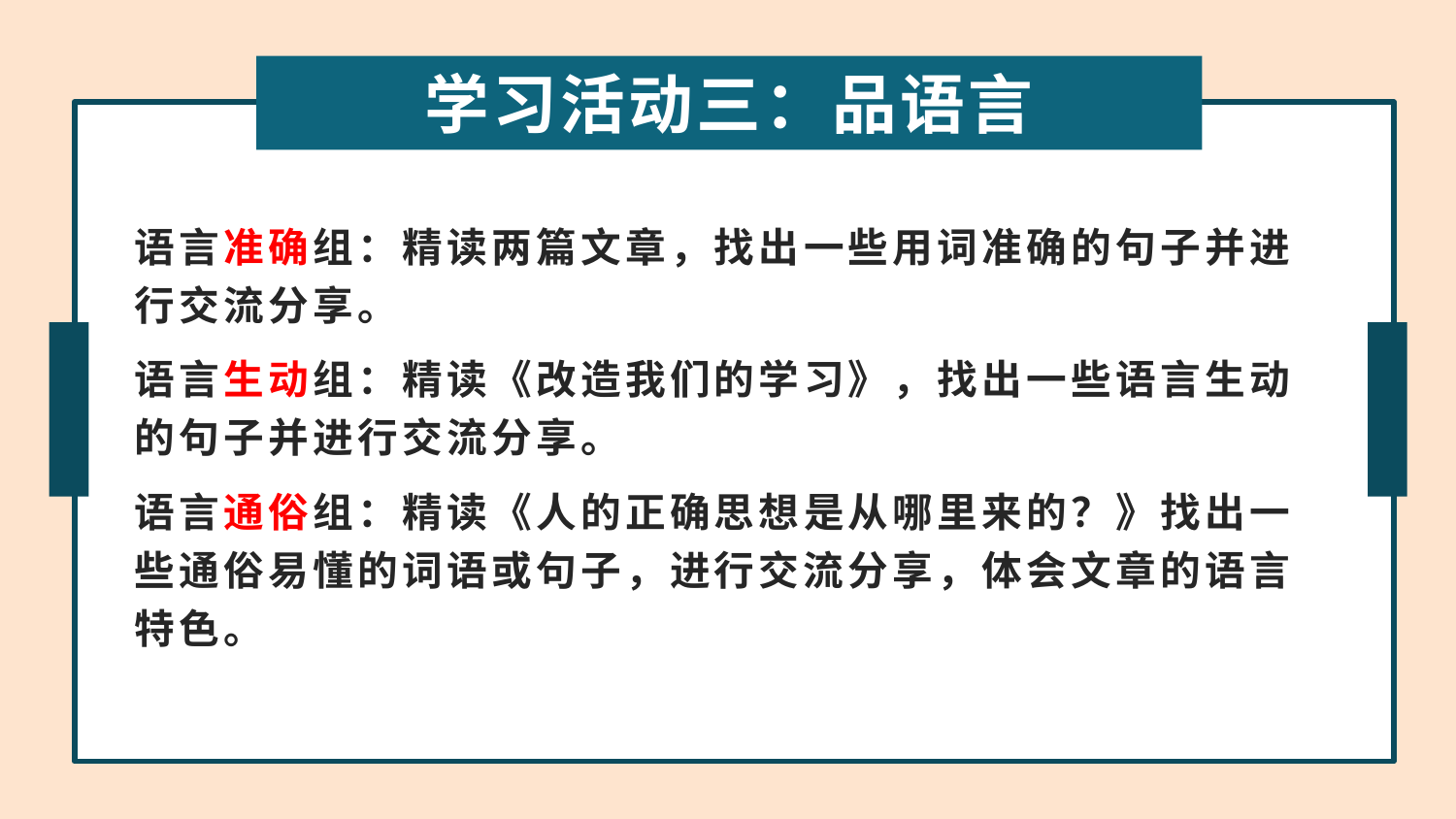

学习活动三：品语言

语言准确组：精读两篇文章，找出一些用词准确的句子并进行交流分享。
语言生动组：精读《改造我们的学习》，找出一些语言生动的句子并进行交流分享。
语言通俗组：精读《人的正确思想是从哪里来的？》找出一些通俗易懂的词语或句子，进行交流分享，体会文章的语言特色。